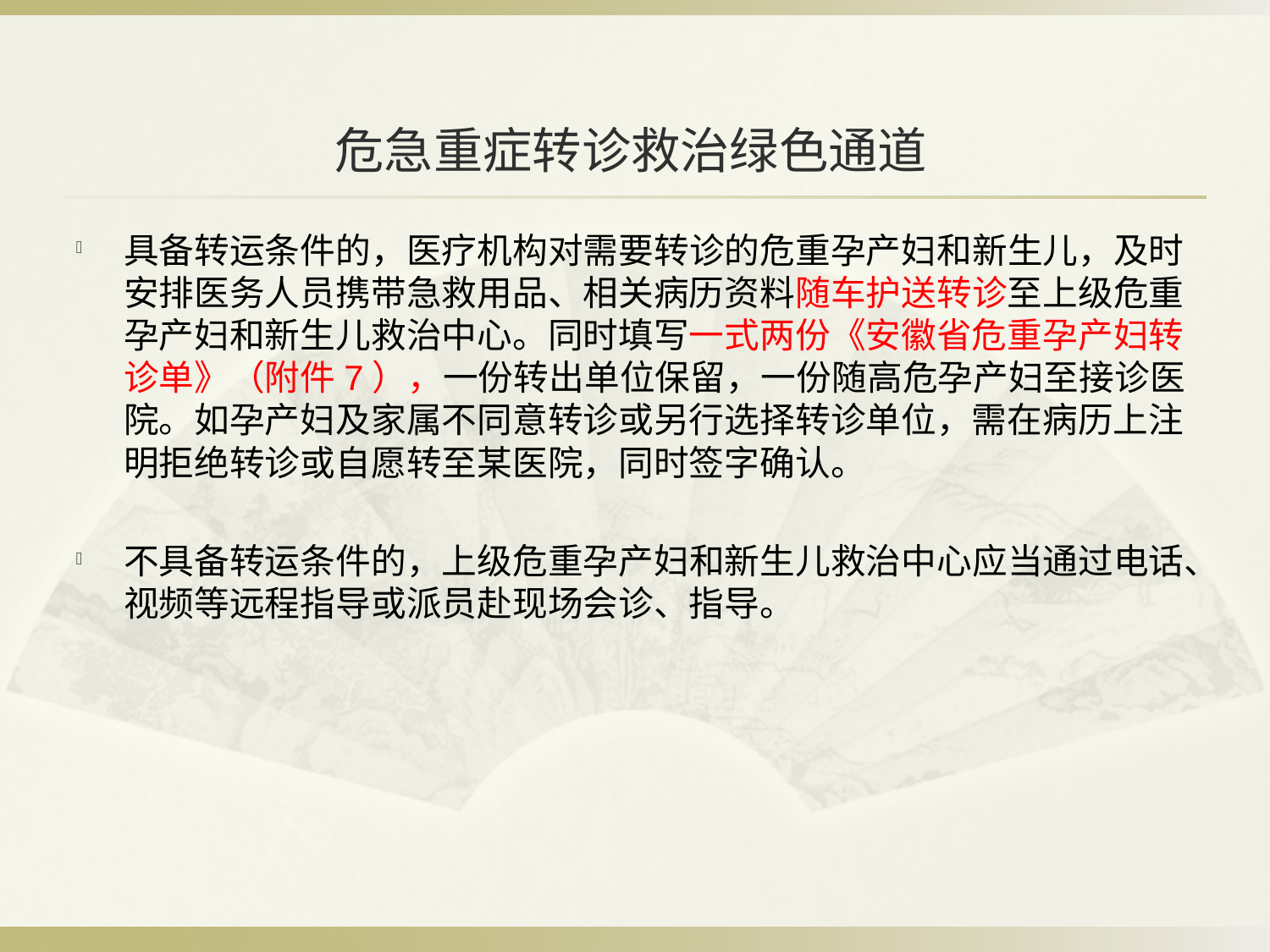

# 危急重症转诊救治绿色通道
具备转运条件的，医疗机构对需要转诊的危重孕产妇和新生儿，及时安排医务人员携带急救用品、相关病历资料随车护送转诊至上级危重孕产妇和新生儿救治中心。同时填写一式两份《安徽省危重孕产妇转诊单》（附件7），一份转出单位保留，一份随高危孕产妇至接诊医院。如孕产妇及家属不同意转诊或另行选择转诊单位，需在病历上注明拒绝转诊或自愿转至某医院，同时签字确认。

不具备转运条件的，上级危重孕产妇和新生儿救治中心应当通过电话、视频等远程指导或派员赴现场会诊、指导。